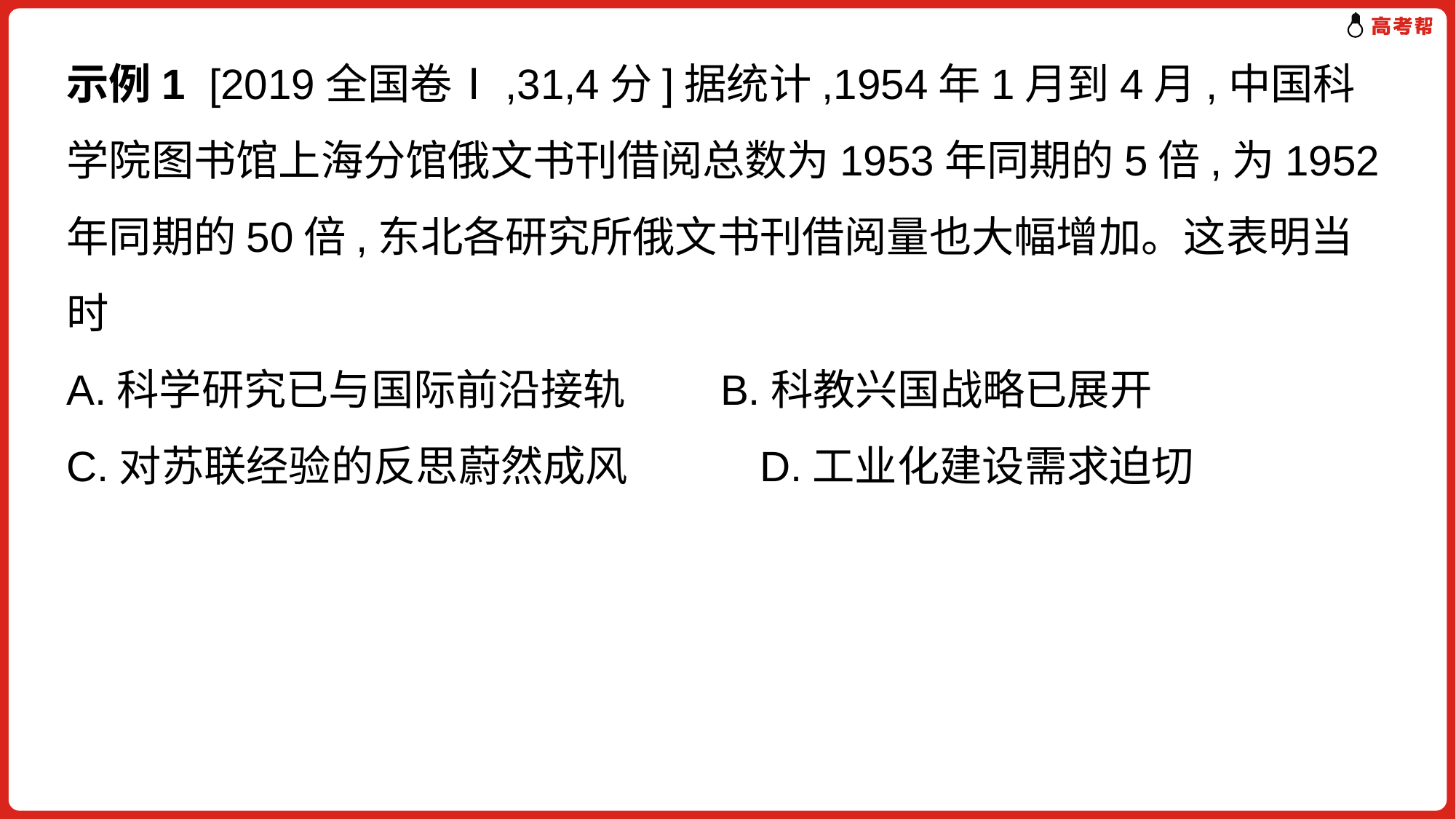

示例1  [2019全国卷Ⅰ,31,4分]据统计,1954年1月到4月,中国科学院图书馆上海分馆俄文书刊借阅总数为1953年同期的5倍,为1952年同期的50倍,东北各研究所俄文书刊借阅量也大幅增加。这表明当时
A.科学研究已与国际前沿接轨　　B.科教兴国战略已展开
C.对苏联经验的反思蔚然成风  	   D.工业化建设需求迫切